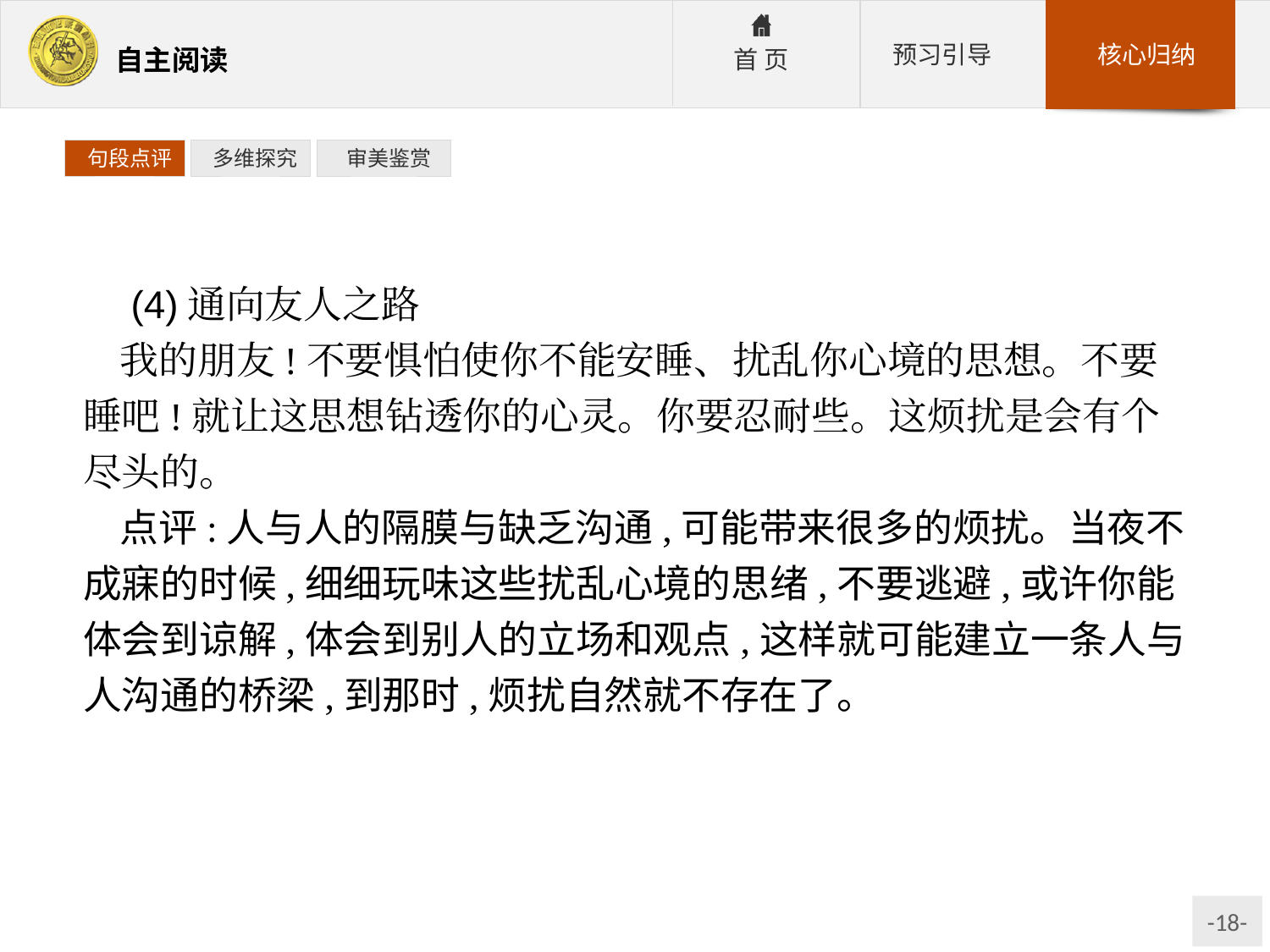

句段点评
 多维探究
 审美鉴赏
 (4)通向友人之路
我的朋友!不要惧怕使你不能安睡、扰乱你心境的思想。不要睡吧!就让这思想钻透你的心灵。你要忍耐些。这烦扰是会有个尽头的。
点评:人与人的隔膜与缺乏沟通,可能带来很多的烦扰。当夜不成寐的时候,细细玩味这些扰乱心境的思绪,不要逃避,或许你能体会到谅解,体会到别人的立场和观点,这样就可能建立一条人与人沟通的桥梁,到那时,烦扰自然就不存在了。